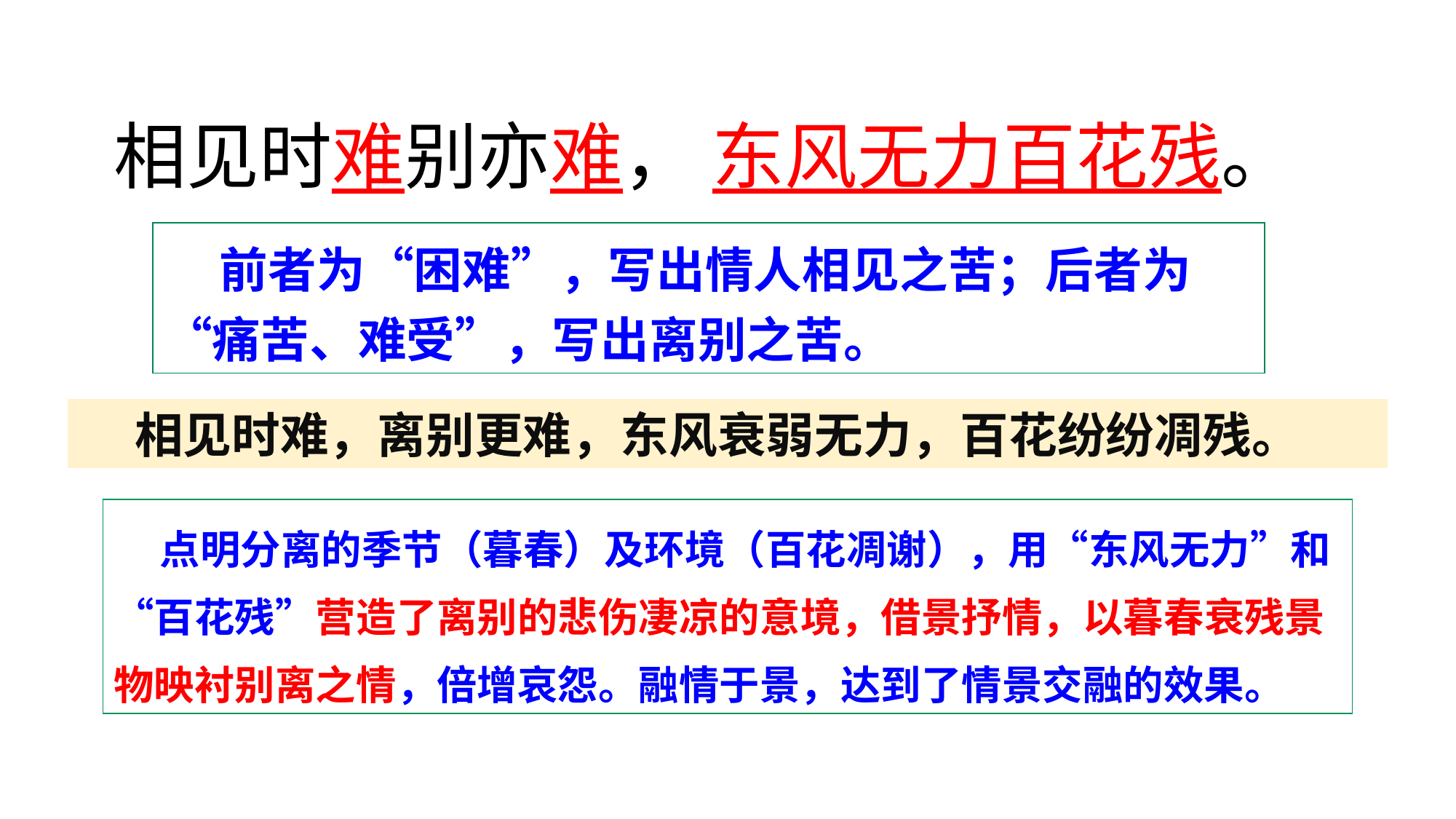

相见时难别亦难， 东风无力百花残。
    前者为“困难”，写出情人相见之苦；后者为“痛苦、难受”，写出离别之苦。
    相见时难，离别更难，东风衰弱无力，百花纷纷凋残。
    点明分离的季节（暮春）及环境（百花凋谢），用“东风无力”和“百花残”营造了离别的悲伤凄凉的意境，借景抒情，以暮春衰残景物映衬别离之情，倍增哀怨。融情于景，达到了情景交融的效果。